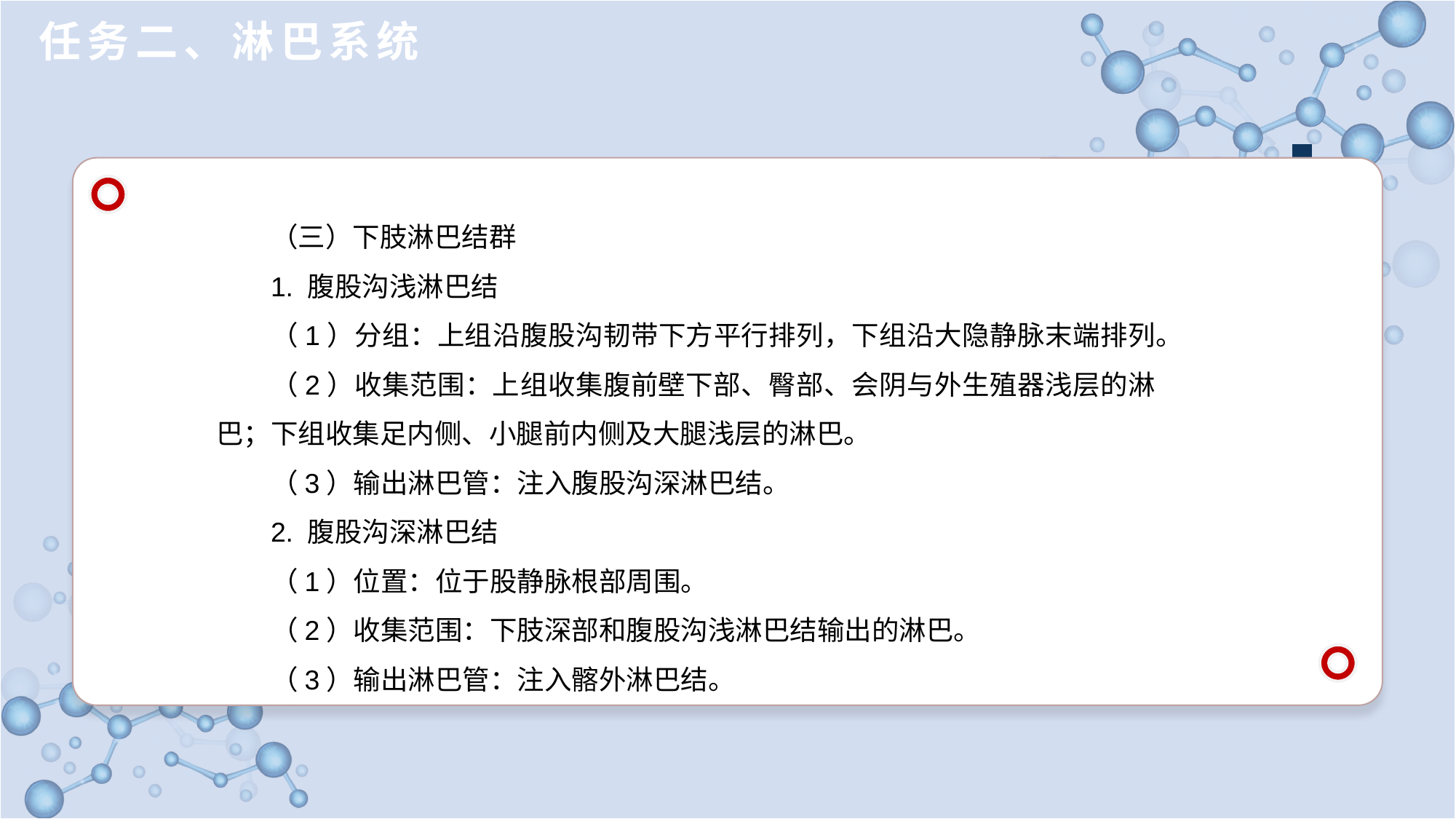

任务二、淋巴系统

（三）下肢淋巴结群
1. 腹股沟浅淋巴结
（1）分组：上组沿腹股沟韧带下方平行排列，下组沿大隐静脉末端排列。
（2）收集范围：上组收集腹前壁下部、臀部、会阴与外生殖器浅层的淋巴；下组收集足内侧、小腿前内侧及大腿浅层的淋巴。
（3）输出淋巴管：注入腹股沟深淋巴结。
2. 腹股沟深淋巴结
（1）位置：位于股静脉根部周围。
（2）收集范围：下肢深部和腹股沟浅淋巴结输出的淋巴。
（3）输出淋巴管：注入髂外淋巴结。